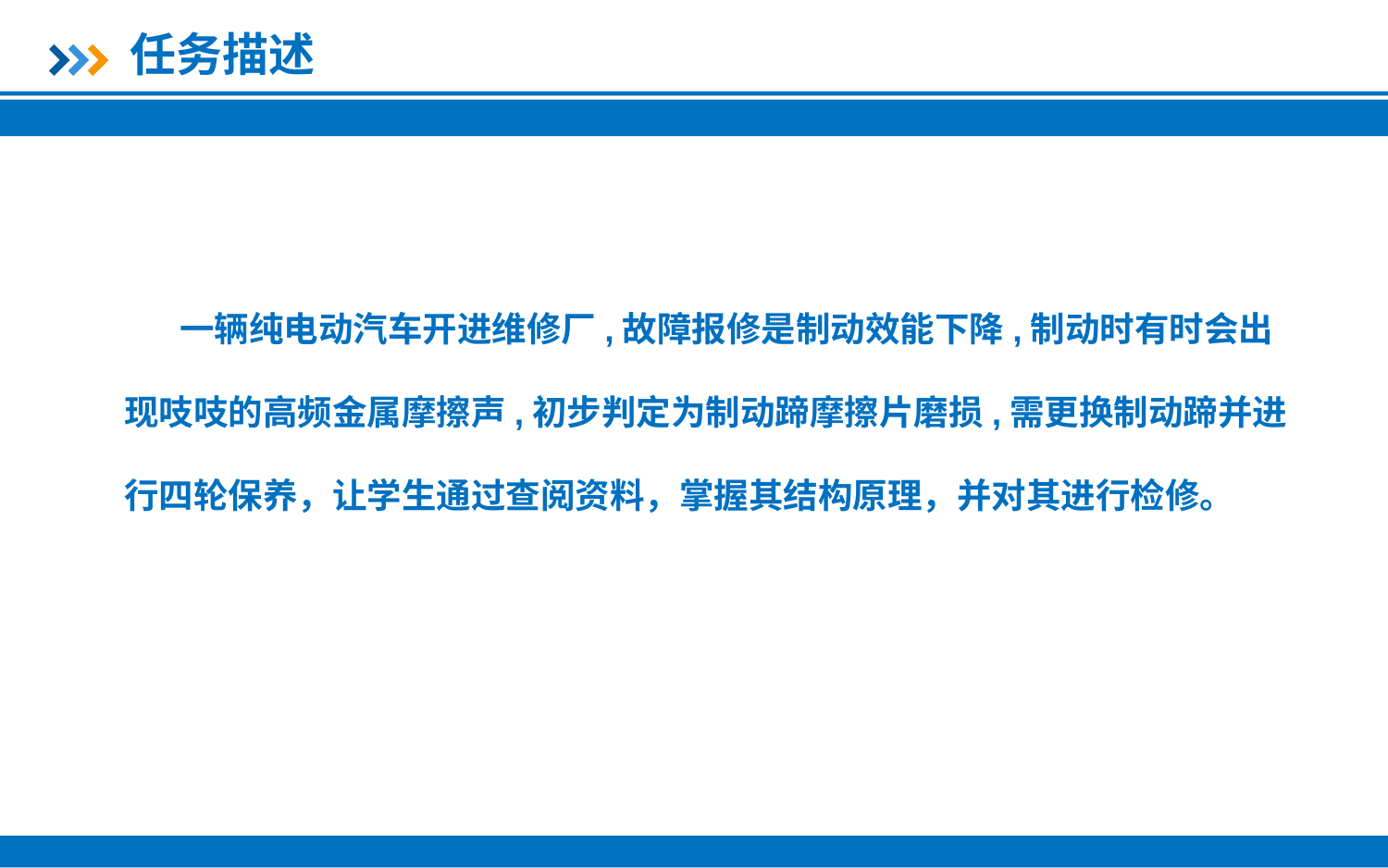

任务描述
      一辆纯电动汽车开进维修厂,故障报修是制动效能下降,制动时有时会出现吱吱的高频金属摩擦声,初步判定为制动蹄摩擦片磨损,需更换制动蹄并进行四轮保养，让学生通过查阅资料，掌握其结构原理，并对其进行检修。